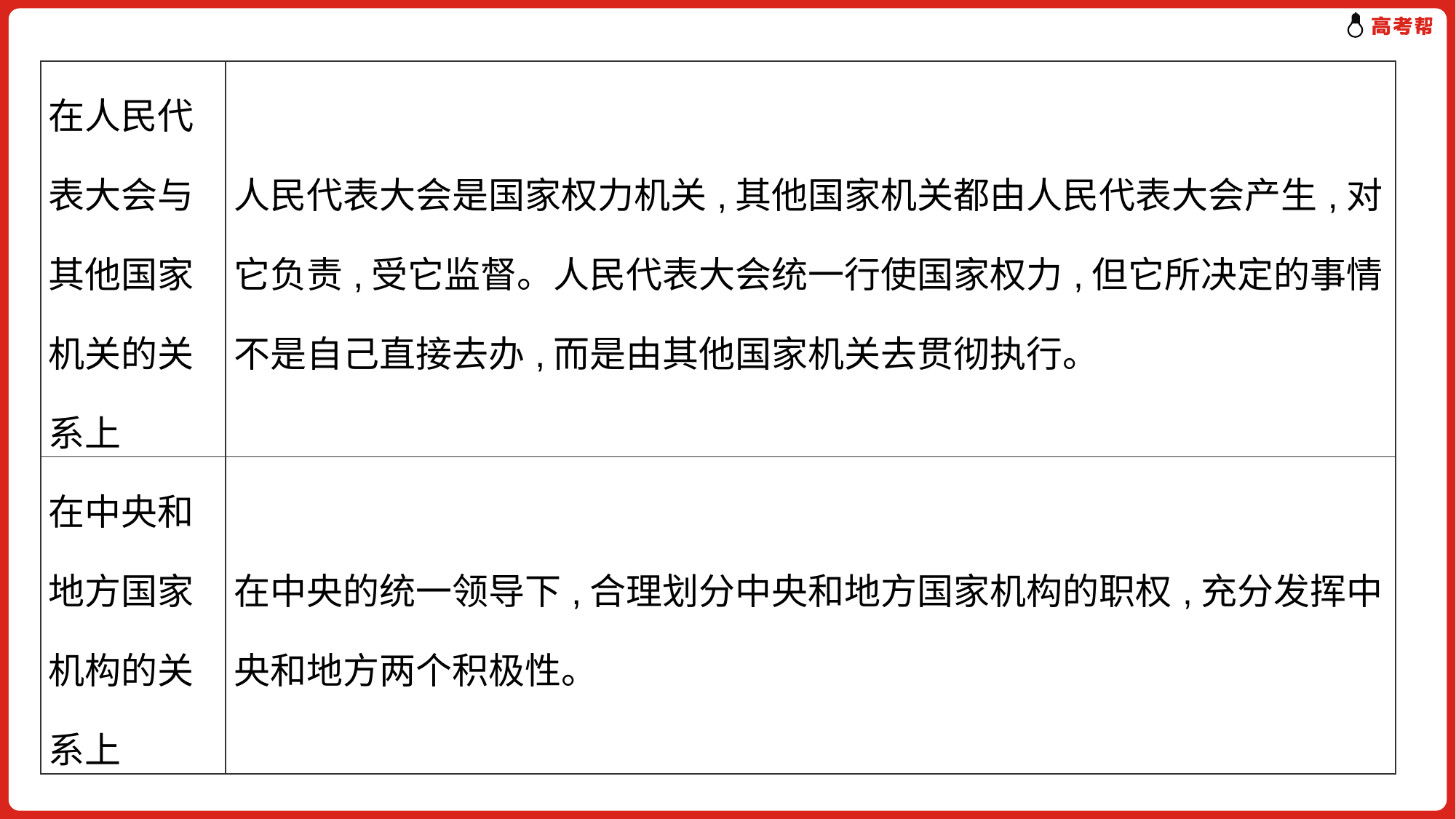

| 在人民代表大会与其他国家机关的关系上 | 人民代表大会是国家权力机关,其他国家机关都由人民代表大会产生,对它负责,受它监督。人民代表大会统一行使国家权力,但它所决定的事情不是自己直接去办,而是由其他国家机关去贯彻执行。 |
| --- | --- |
| 在中央和地方国家机构的关系上 | 在中央的统一领导下,合理划分中央和地方国家机构的职权,充分发挥中央和地方两个积极性。 |